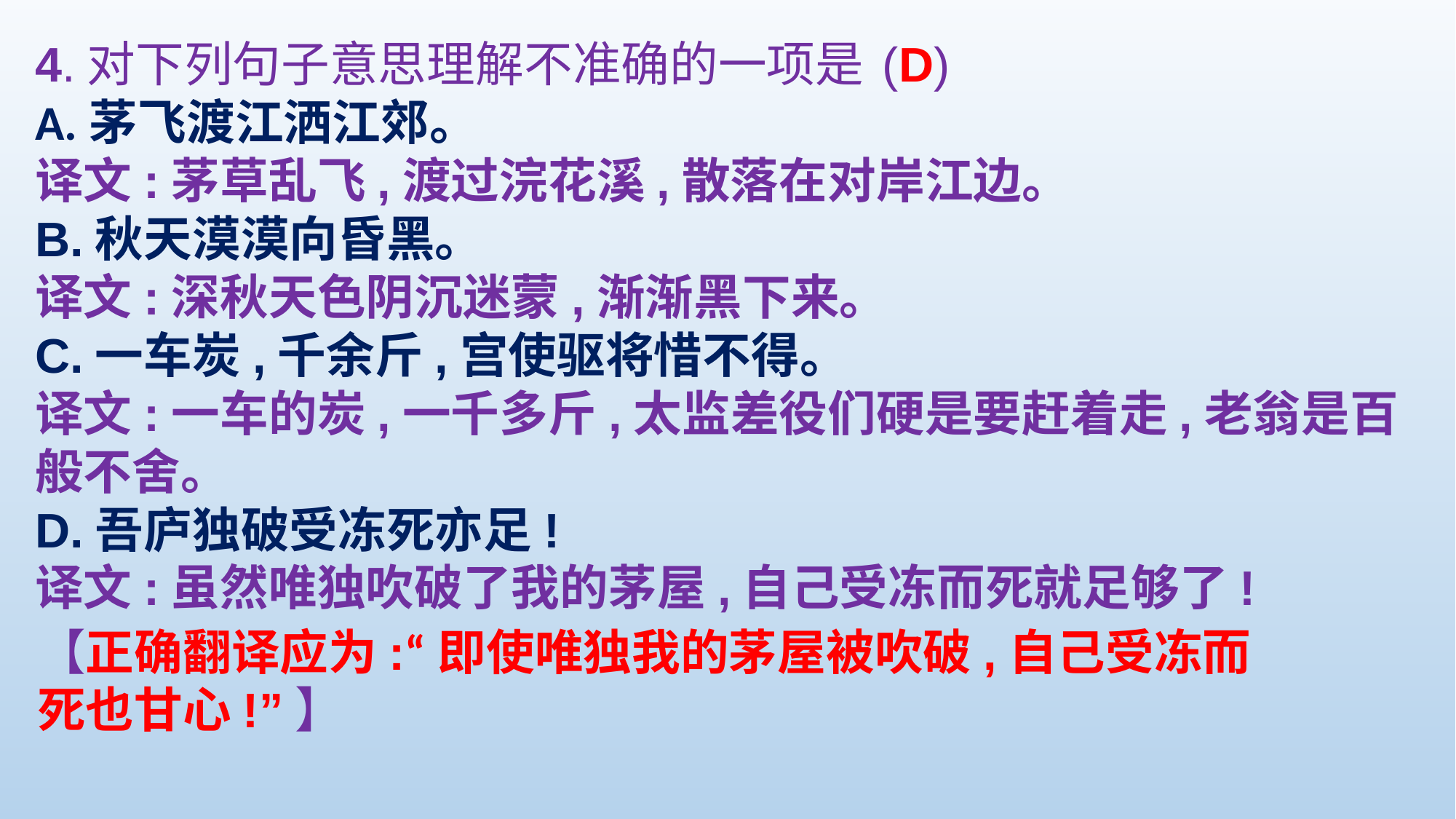

4.对下列句子意思理解不准确的一项是
A.茅飞渡江洒江郊。
译文:茅草乱飞,渡过浣花溪,散落在对岸江边。
B.秋天漠漠向昏黑。
译文:深秋天色阴沉迷蒙,渐渐黑下来。
C.一车炭,千余斤,宫使驱将惜不得。
译文:一车的炭,一千多斤,太监差役们硬是要赶着走,老翁是百般不舍。
D.吾庐独破受冻死亦足!
译文:虽然唯独吹破了我的茅屋,自己受冻而死就足够了!

(D)
【正确翻译应为:“即使唯独我的茅屋被吹破,自己受冻而
死也甘心!”】